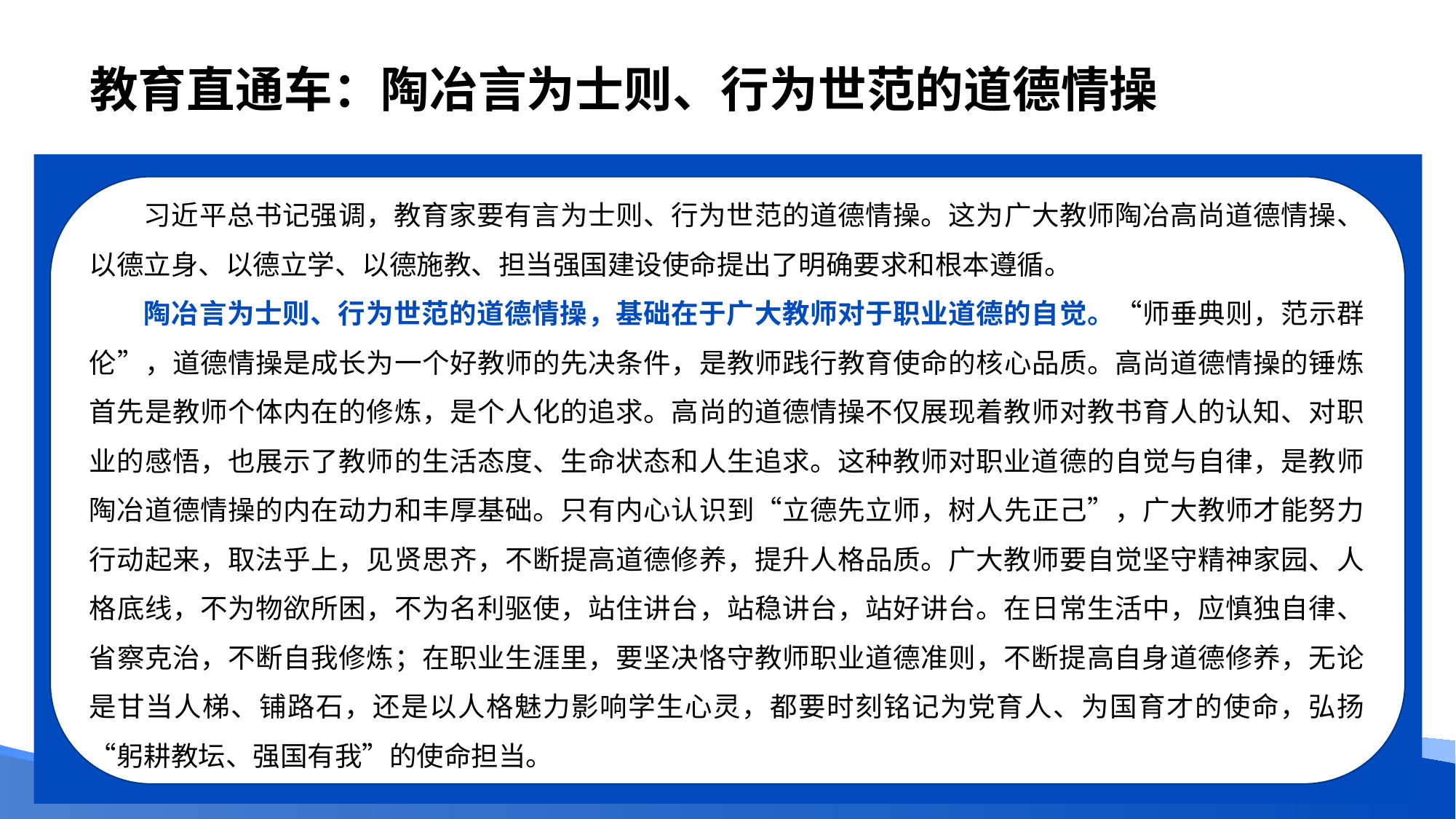

# 教育直通车：陶冶言为士则、行为世范的道德情操

习近平总书记强调，教育家要有言为士则、行为世范的道德情操。这为广大教师陶冶高尚道德情操、以德立身、以德立学、以德施教、担当强国建设使命提出了明确要求和根本遵循。
陶冶言为士则、行为世范的道德情操，基础在于广大教师对于职业道德的自觉。“师垂典则，范示群伦”，道德情操是成长为一个好教师的先决条件，是教师践行教育使命的核心品质。高尚道德情操的锤炼首先是教师个体内在的修炼，是个人化的追求。高尚的道德情操不仅展现着教师对教书育人的认知、对职业的感悟，也展示了教师的生活态度、生命状态和人生追求。这种教师对职业道德的自觉与自律，是教师陶冶道德情操的内在动力和丰厚基础。只有内心认识到“立德先立师，树人先正己”，广大教师才能努力行动起来，取法乎上，见贤思齐，不断提高道德修养，提升人格品质。广大教师要自觉坚守精神家园、人格底线，不为物欲所困，不为名利驱使，站住讲台，站稳讲台，站好讲台。在日常生活中，应慎独自律、省察克治，不断自我修炼；在职业生涯里，要坚决恪守教师职业道德准则，不断提高自身道德修养，无论是甘当人梯、铺路石，还是以人格魅力影响学生心灵，都要时刻铭记为党育人、为国育才的使命，弘扬“躬耕教坛、强国有我”的使命担当。